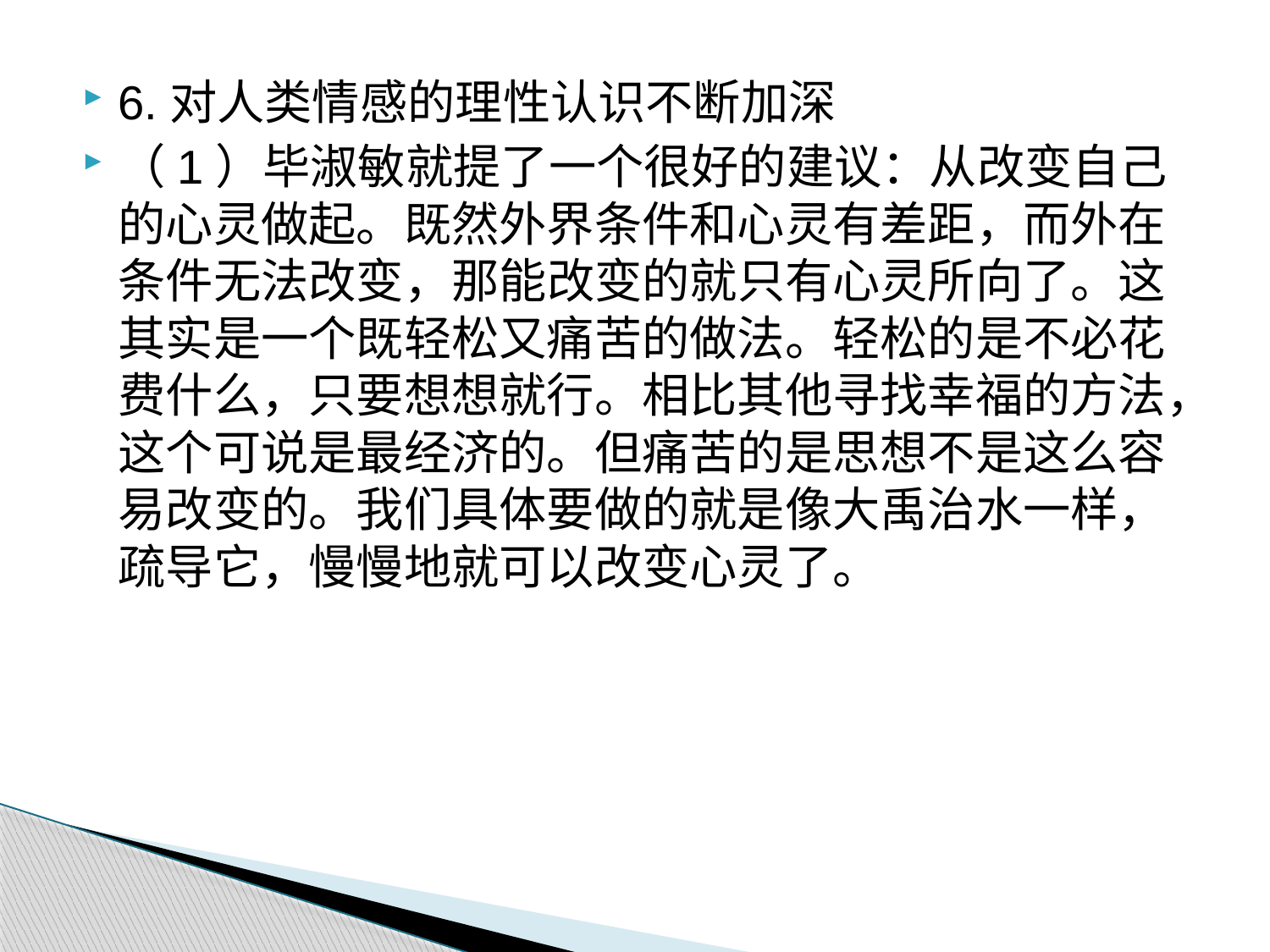

6.对人类情感的理性认识不断加深
（1）毕淑敏就提了一个很好的建议：从改变自己的心灵做起。既然外界条件和心灵有差距，而外在条件无法改变，那能改变的就只有心灵所向了。这其实是一个既轻松又痛苦的做法。轻松的是不必花费什么，只要想想就行。相比其他寻找幸福的方法，这个可说是最经济的。但痛苦的是思想不是这么容易改变的。我们具体要做的就是像大禹治水一样，疏导它，慢慢地就可以改变心灵了。